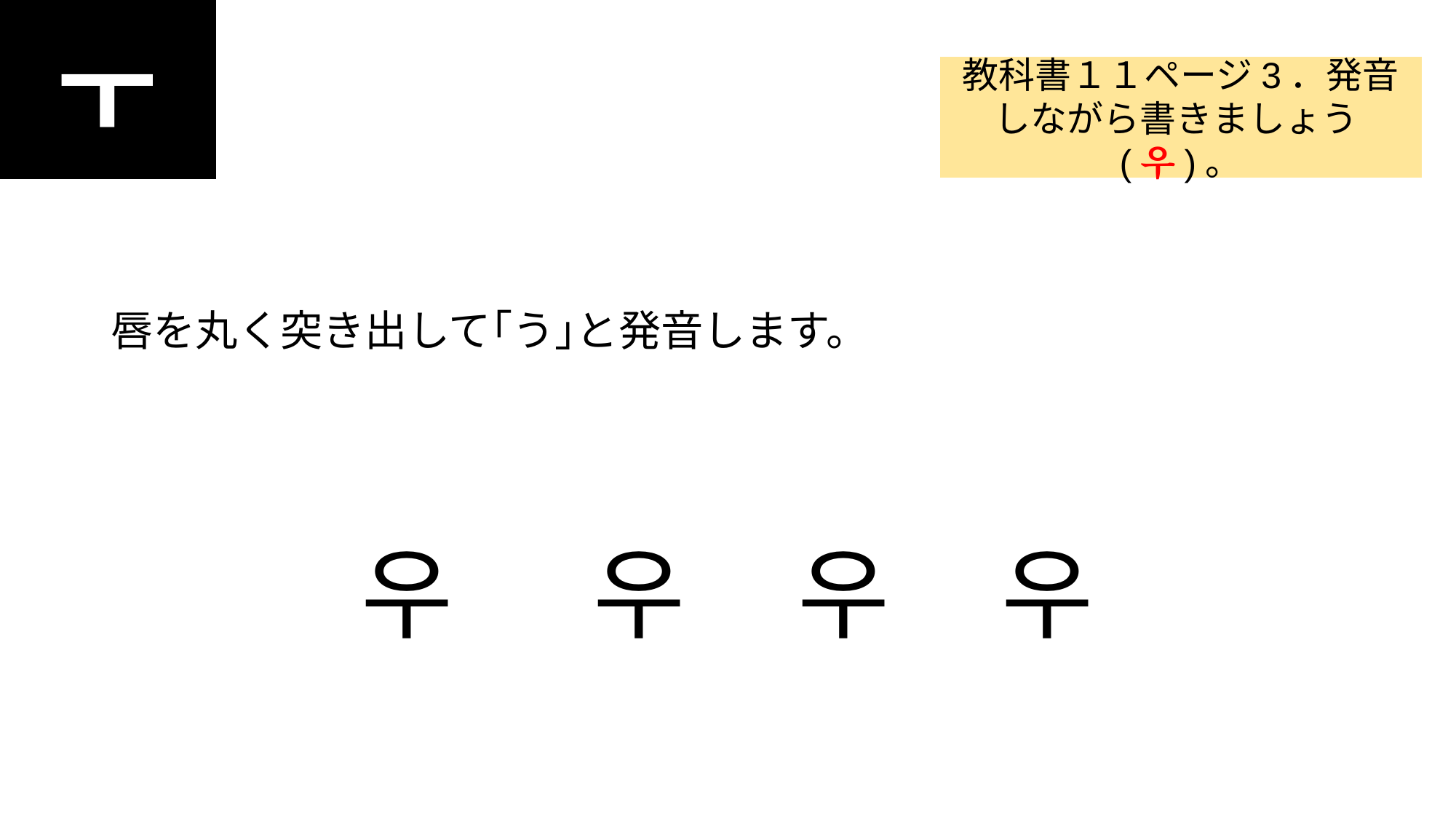

ㅜ
#
教科書１１ページ3．発音しながら書きましょう(우)。

唇を丸く突き出して｢う｣と発音します。

우     우    우    우